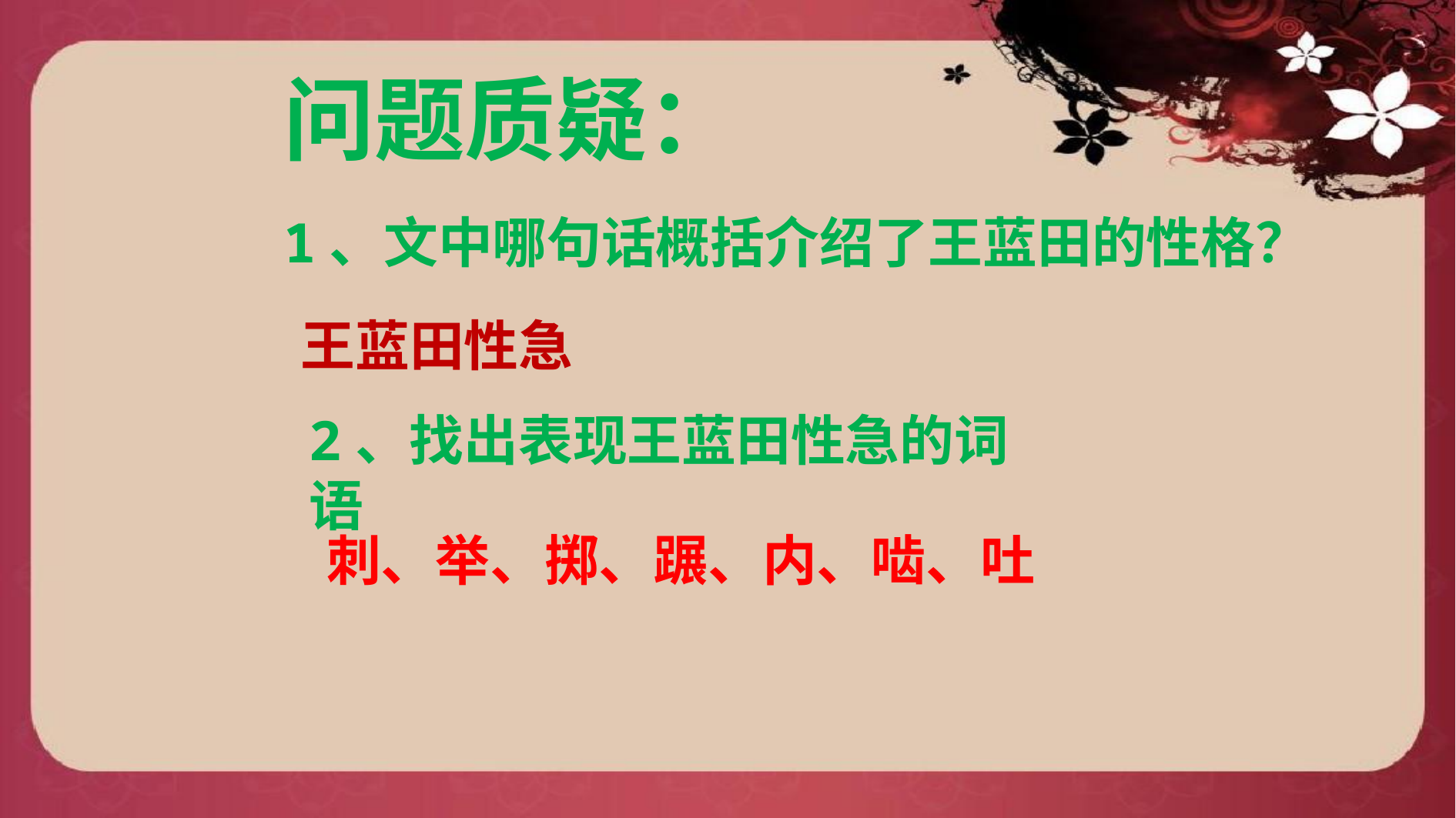

问题质疑：
1、文中哪句话概括介绍了王蓝田的性格？
王蓝田性急
2、找出表现王蓝田性急的词语
刺、举、掷、蹍、内、啮、吐